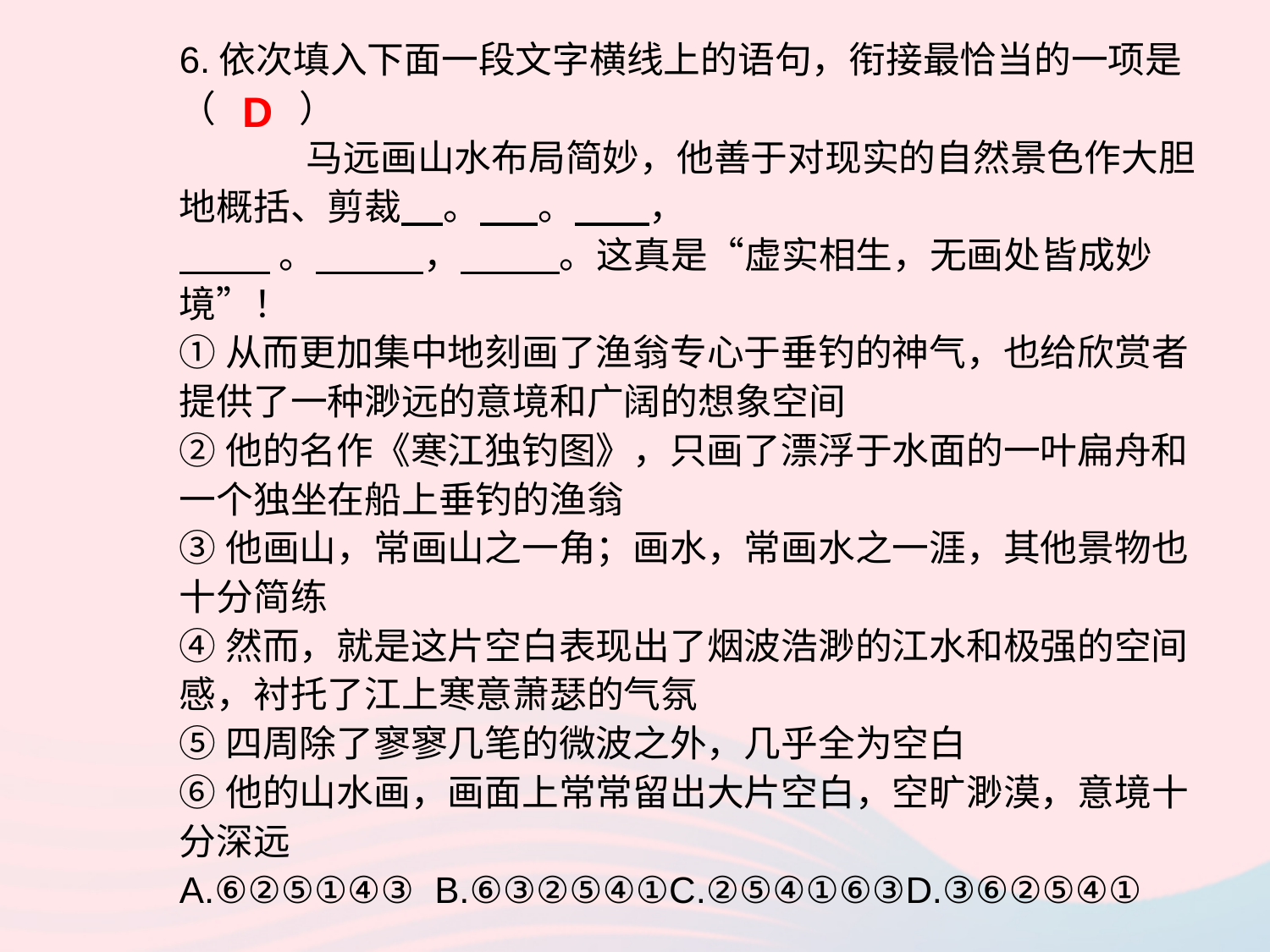

6.依次填入下面一段文字横线上的语句，衔接最恰当的一项是（          ）
	马远画山水布局简妙，他善于对现实的自然景色作大胆地概括、剪裁     。       。         ，
           。             ，            。这真是“虚实相生，无画处皆成妙境”！
①从而更加集中地刻画了渔翁专心于垂钓的神气，也给欣赏者提供了一种渺远的意境和广阔的想象空间
②他的名作《寒江独钓图》，只画了漂浮于水面的一叶扁舟和一个独坐在船上垂钓的渔翁
③他画山，常画山之一角；画水，常画水之一涯，其他景物也十分简练
④然而，就是这片空白表现出了烟波浩渺的江水和极强的空间感，衬托了江上寒意萧瑟的气氛
⑤四周除了寥寥几笔的微波之外，几乎全为空白
⑥他的山水画，画面上常常留出大片空白，空旷渺漠，意境十分深远
A.⑥②⑤①④③  B.⑥③②⑤④①C.②⑤④①⑥③D.③⑥②⑤④①
D